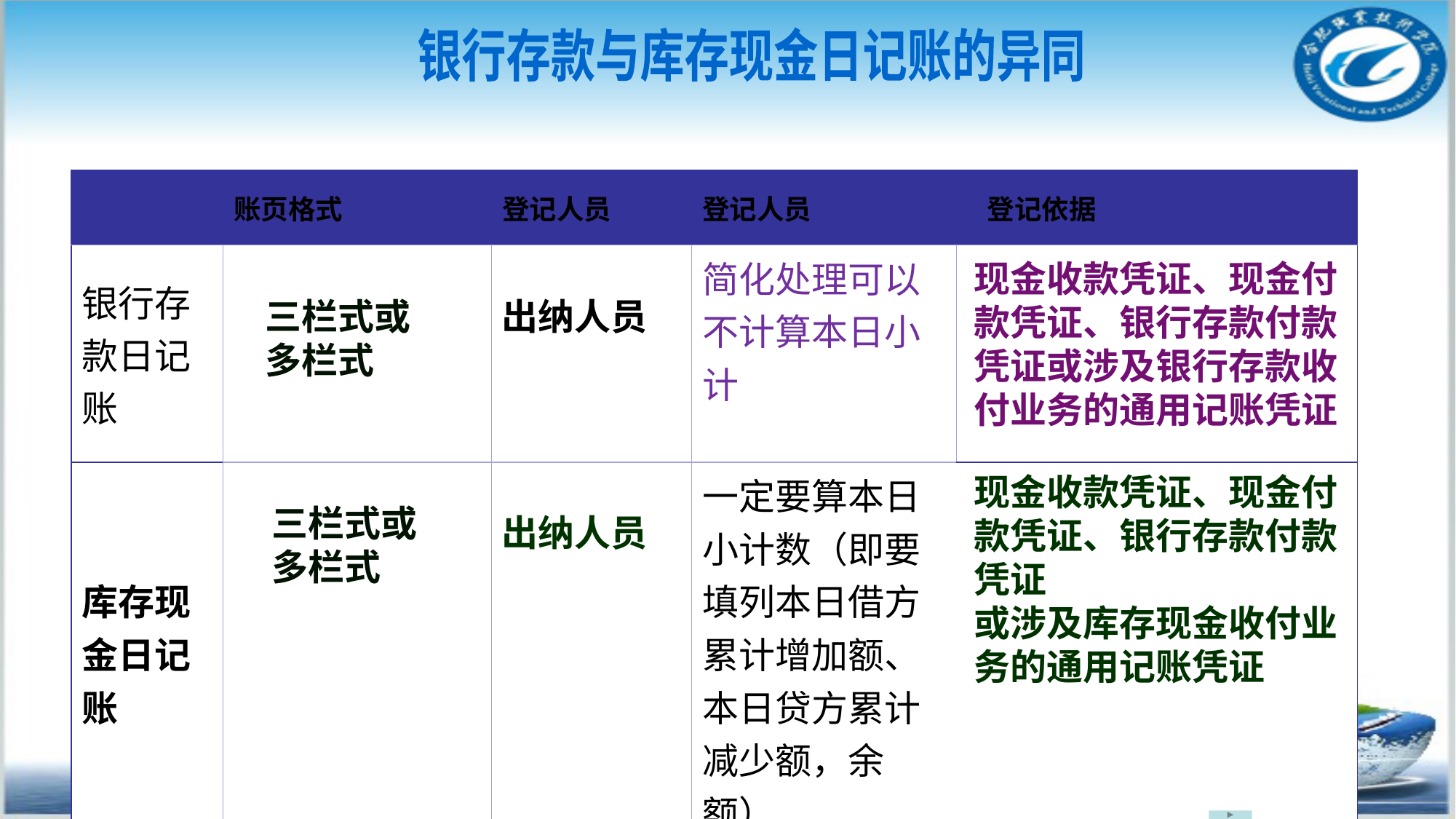

银行存款与库存现金日记账的异同
|  | 账页格式 | 登记人员 | 登记人员 | 登记依据 |
| --- | --- | --- | --- | --- |
| 银行存款日记账 |  |  | 简化处理可以不计算本日小计 |  |
| 库存现金日记账 |  |  | 一定要算本日小计数（即要填列本日借方累计增加额、本日贷方累计减少额，余额） |  |
现金收款凭证、现金付款凭证、银行存款付款凭证或涉及银行存款收付业务的通用记账凭证

三栏式或多栏式
出纳人员
现金收款凭证、现金付款凭证、银行存款付款凭证
或涉及库存现金收付业务的通用记账凭证
三栏式或多栏式
出纳人员